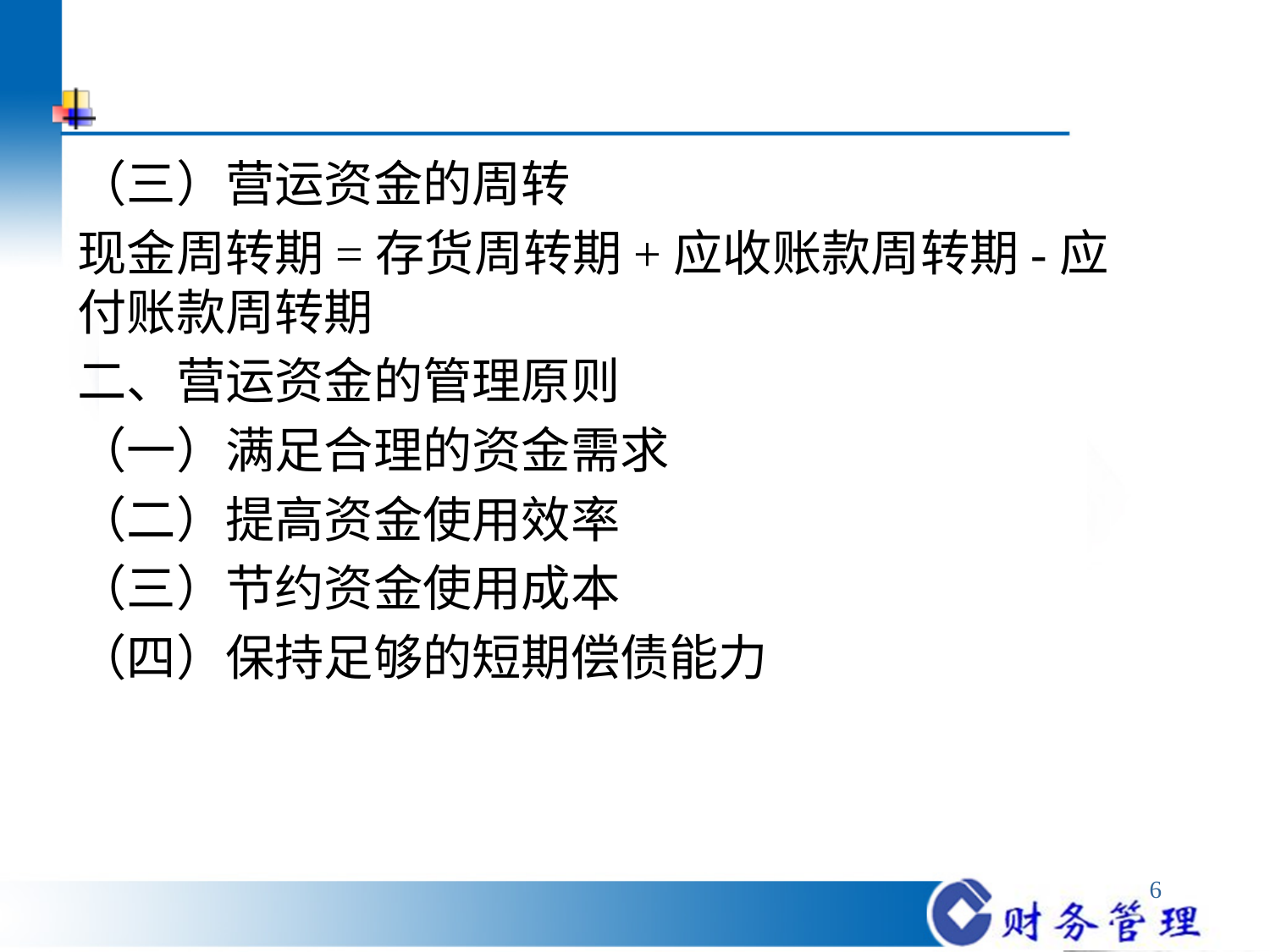

（三）营运资金的周转
现金周转期=存货周转期+应收账款周转期-应付账款周转期
二、营运资金的管理原则
（一）满足合理的资金需求
（二）提高资金使用效率
（三）节约资金使用成本
（四）保持足够的短期偿债能力

6